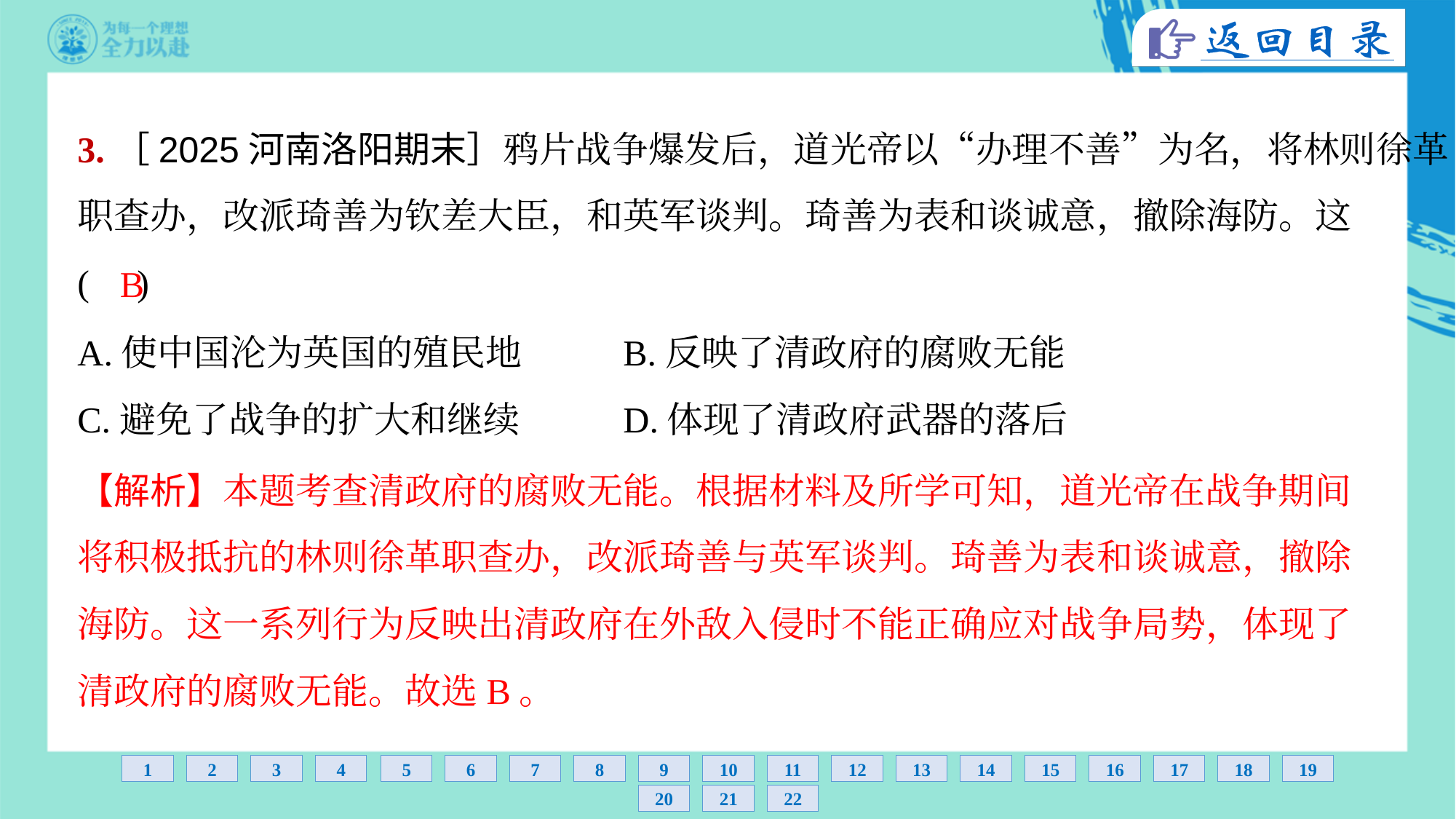

3.［2025河南洛阳期末］鸦片战争爆发后，道光帝以“办理不善”为名，将林则徐革
职查办，改派琦善为钦差大臣，和英军谈判。琦善为表和谈诚意，撤除海防。这
(     )
B
A.使中国沦为英国的殖民地	B.反映了清政府的腐败无能
C.避免了战争的扩大和继续	D.体现了清政府武器的落后
【解析】本题考查清政府的腐败无能。根据材料及所学可知，道光帝在战争期间
将积极抵抗的林则徐革职查办，改派琦善与英军谈判。琦善为表和谈诚意，撤除
海防。这一系列行为反映出清政府在外敌入侵时不能正确应对战争局势，体现了
清政府的腐败无能。故选B。